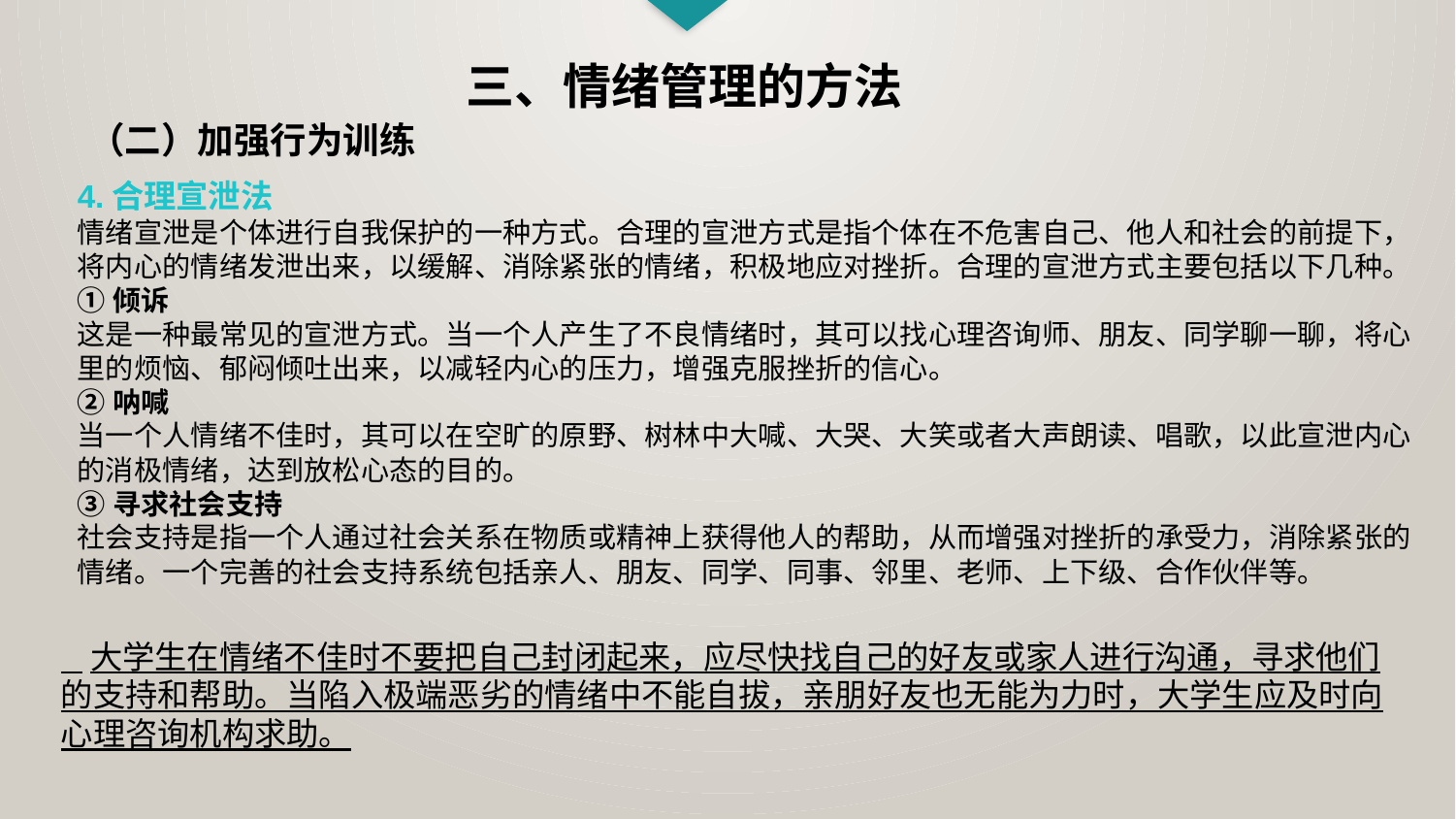

三、情绪管理的方法
（二）加强行为训练
4.合理宣泄法
情绪宣泄是个体进行自我保护的一种方式。合理的宣泄方式是指个体在不危害自己、他人和社会的前提下，将内心的情绪发泄出来，以缓解、消除紧张的情绪，积极地应对挫折。合理的宣泄方式主要包括以下几种。
①倾诉
这是一种最常见的宣泄方式。当一个人产生了不良情绪时，其可以找心理咨询师、朋友、同学聊一聊，将心里的烦恼、郁闷倾吐出来，以减轻内心的压力，增强克服挫折的信心。
②呐喊
当一个人情绪不佳时，其可以在空旷的原野、树林中大喊、大哭、大笑或者大声朗读、唱歌，以此宣泄内心的消极情绪，达到放松心态的目的。
③寻求社会支持
社会支持是指一个人通过社会关系在物质或精神上获得他人的帮助，从而增强对挫折的承受力，消除紧张的情绪。一个完善的社会支持系统包括亲人、朋友、同学、同事、邻里、老师、上下级、合作伙伴等。
   大学生在情绪不佳时不要把自己封闭起来，应尽快找自己的好友或家人进行沟通，寻求他们的支持和帮助。当陷入极端恶劣的情绪中不能自拔，亲朋好友也无能为力时，大学生应及时向心理咨询机构求助。
71